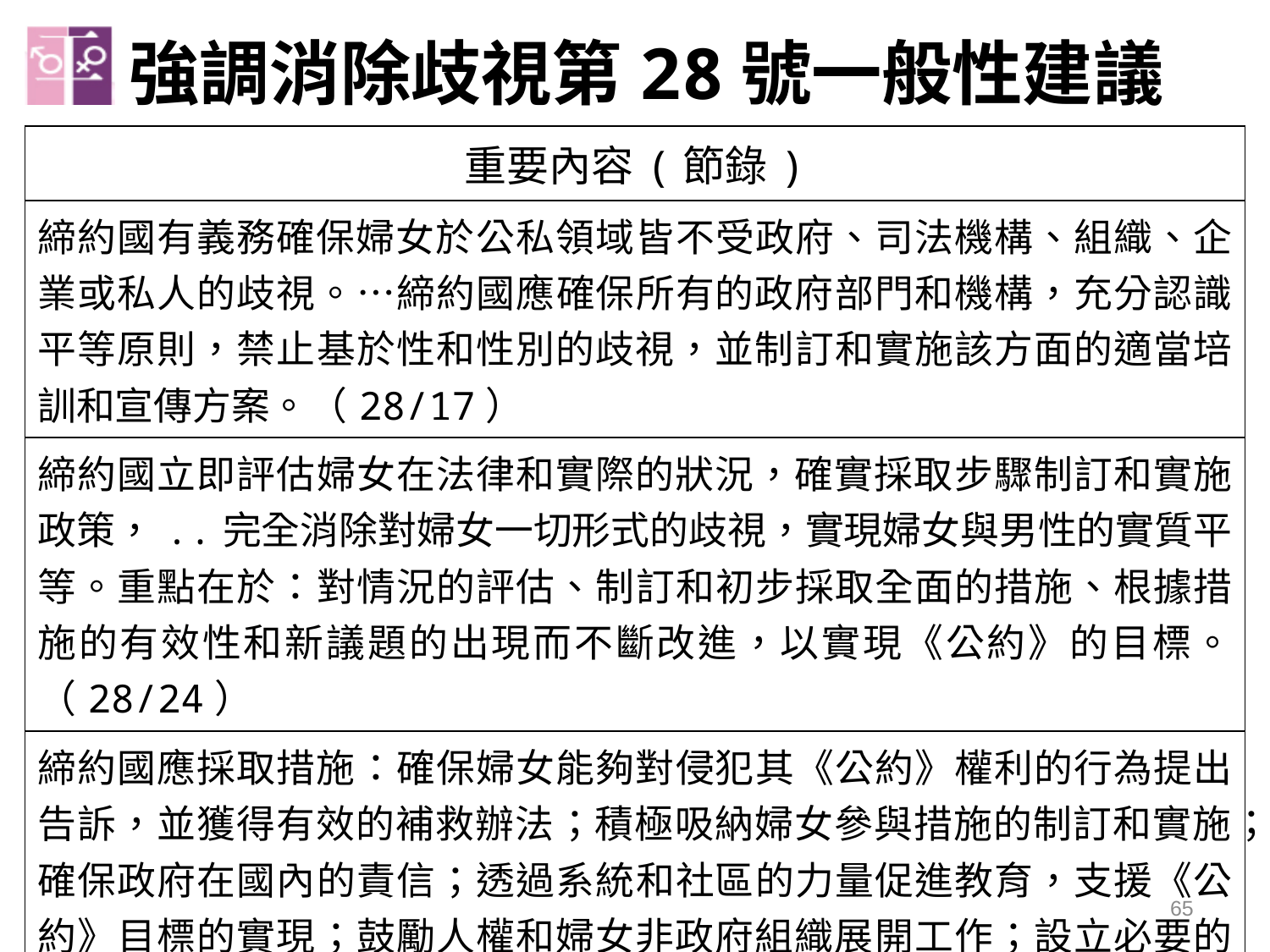

# 強調消除歧視第28號一般性建議
| 重要內容(節錄) |
| --- |
| 締約國有義務確保婦女於公私領域皆不受政府、司法機構、組織、企業或私人的歧視。…締約國應確保所有的政府部門和機構，充分認識平等原則，禁止基於性和性別的歧視，並制訂和實施該方面的適當培訓和宣傳方案。（28/17） |
| 締約國立即評估婦女在法律和實際的狀況，確實採取步驟制訂和實施政策，..完全消除對婦女一切形式的歧視，實現婦女與男性的實質平等。重點在於：對情況的評估、制訂和初步採取全面的措施、根據措施的有效性和新議題的出現而不斷改進，以實現《公約》的目標。（28/24） |
| 締約國應採取措施：確保婦女能夠對侵犯其《公約》權利的行為提出告訴，並獲得有效的補救辦法；積極吸納婦女參與措施的制訂和實施；確保政府在國內的責信；透過系統和社區的力量促進教育，支援《公約》目標的實現；鼓勵人權和婦女非政府組織展開工作；設立必要的國家人權機構或其他機制；提供適當的行政和資金支持，以確保所採取的措施使婦女實際生活發生真正改變。（28/36） |
65